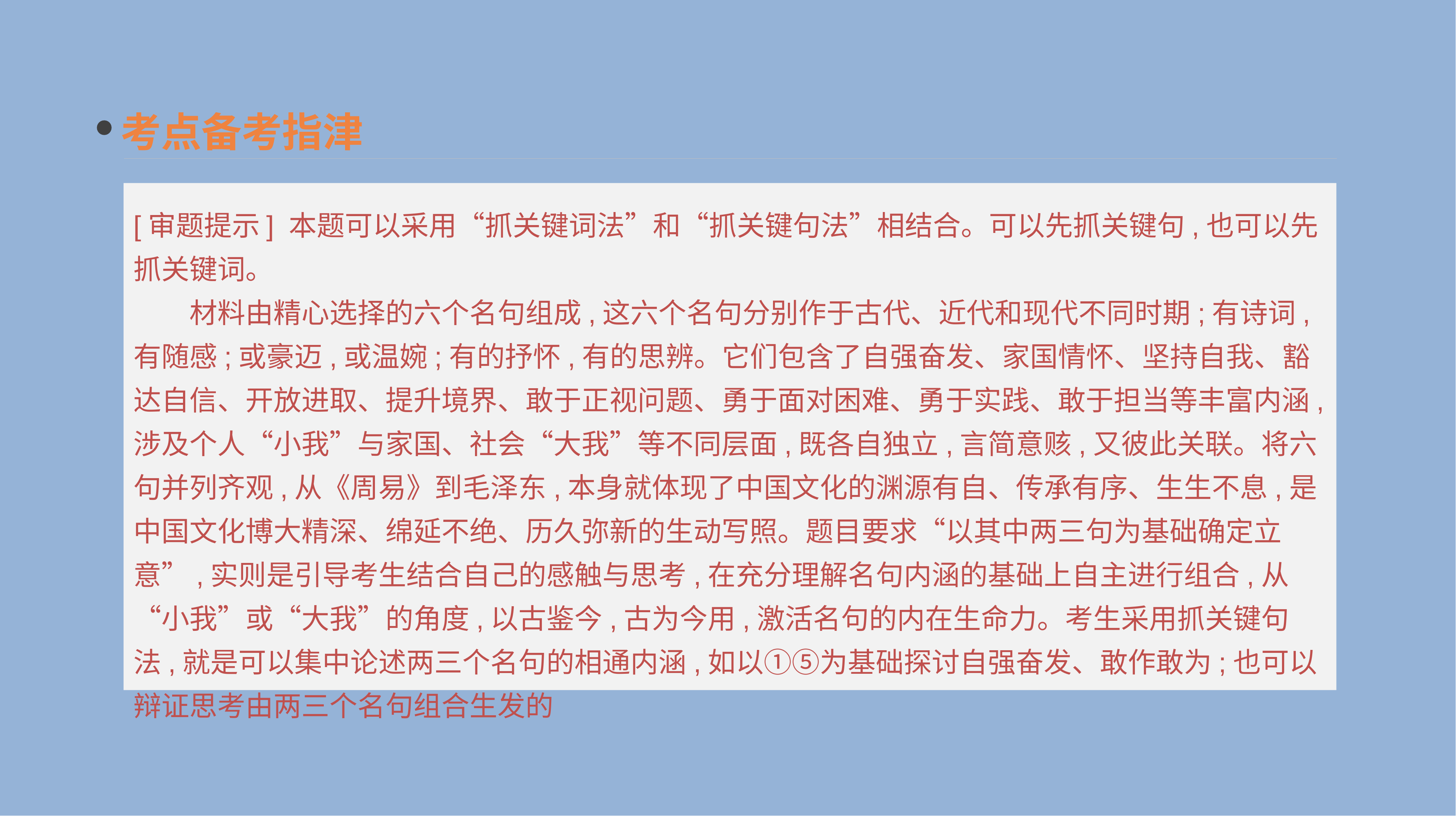

考点备考指津

[审题提示] 本题可以采用“抓关键词法”和“抓关键句法”相结合。可以先抓关键句,也可以先抓关键词。
　　材料由精心选择的六个名句组成,这六个名句分别作于古代、近代和现代不同时期;有诗词,有随感;或豪迈,或温婉;有的抒怀,有的思辨。它们包含了自强奋发、家国情怀、坚持自我、豁达自信、开放进取、提升境界、敢于正视问题、勇于面对困难、勇于实践、敢于担当等丰富内涵,涉及个人“小我”与家国、社会“大我”等不同层面,既各自独立,言简意赅,又彼此关联。将六句并列齐观,从《周易》到毛泽东,本身就体现了中国文化的渊源有自、传承有序、生生不息,是中国文化博大精深、绵延不绝、历久弥新的生动写照。题目要求“以其中两三句为基础确定立意”,实则是引导考生结合自己的感触与思考,在充分理解名句内涵的基础上自主进行组合,从“小我”或“大我”的角度,以古鉴今,古为今用,激活名句的内在生命力。考生采用抓关键句法,就是可以集中论述两三个名句的相通内涵,如以①⑤为基础探讨自强奋发、敢作敢为;也可以辩证思考由两三个名句组合生发的